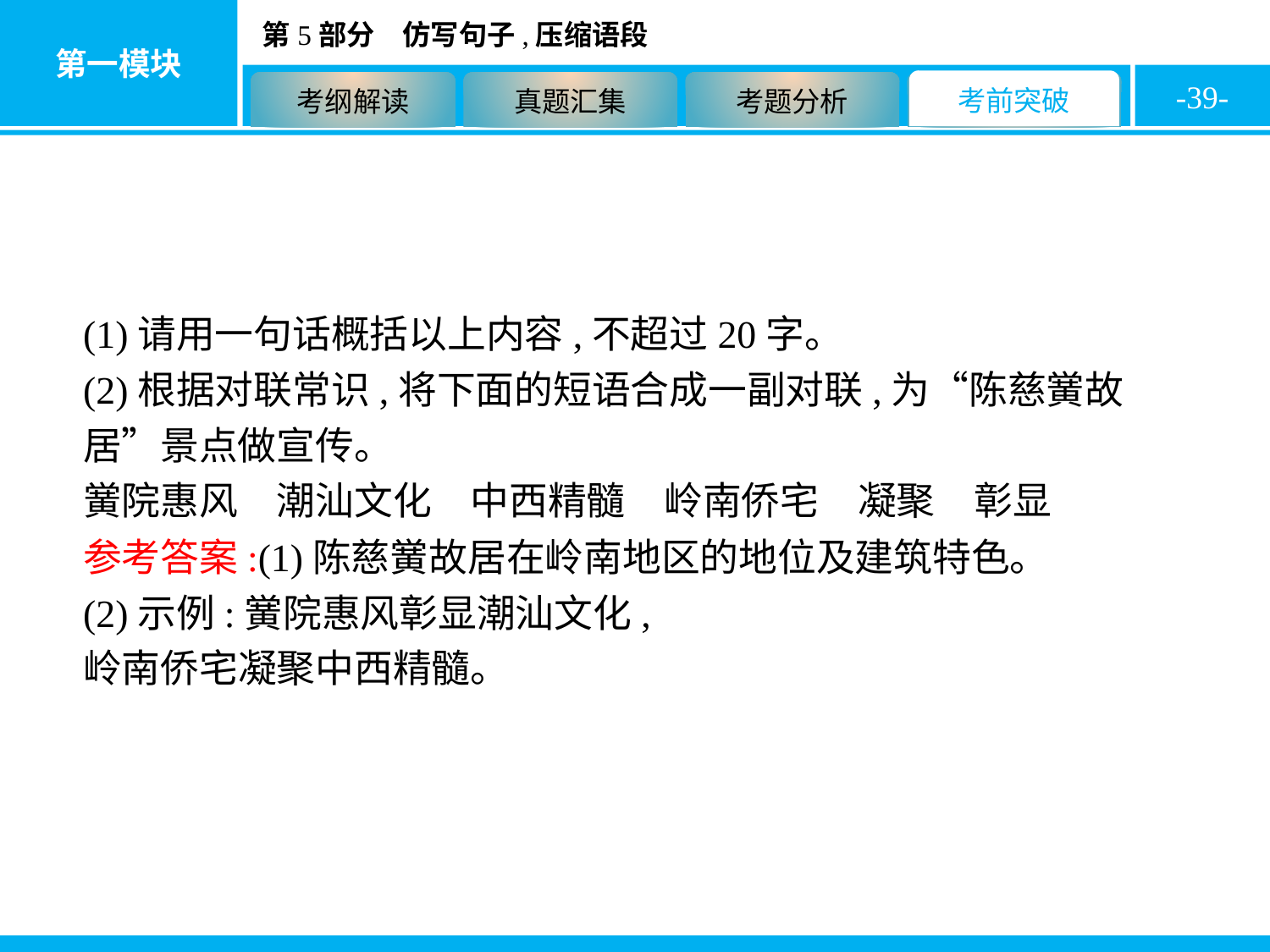

-39-
(1)请用一句话概括以上内容,不超过20字。
(2)根据对联常识,将下面的短语合成一副对联,为“陈慈黉故居”景点做宣传。
黉院惠风　潮汕文化　中西精髓　岭南侨宅　凝聚　彰显
参考答案:(1)陈慈黉故居在岭南地区的地位及建筑特色。
(2)示例:黉院惠风彰显潮汕文化,
岭南侨宅凝聚中西精髓。